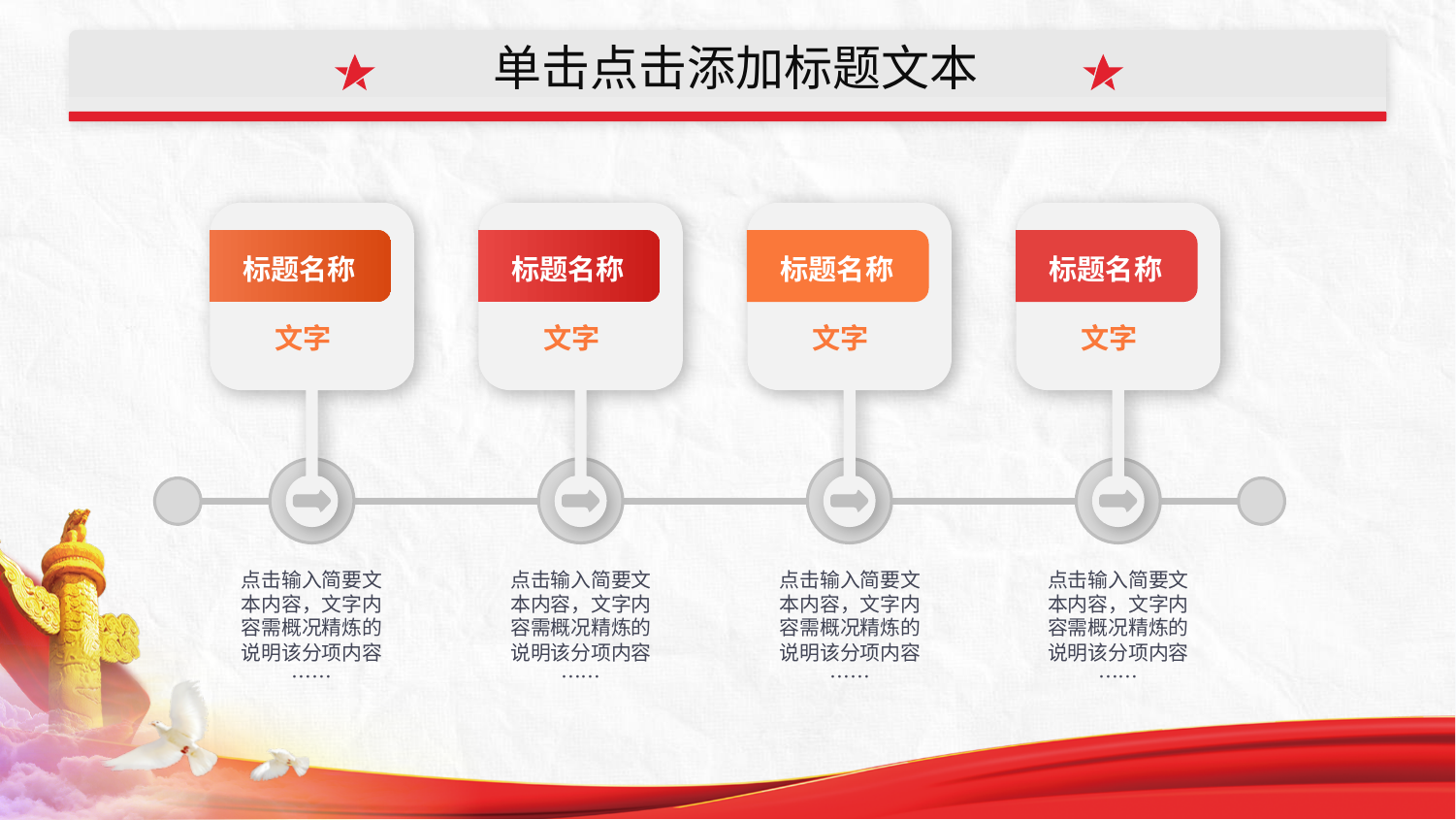

单击点击添加标题文本

标题名称
文字

标题名称
文字

标题名称
文字

标题名称
文字

点击输入简要文本内容，文字内容需概况精炼的说明该分项内容……
点击输入简要文本内容，文字内容需概况精炼的说明该分项内容……
点击输入简要文本内容，文字内容需概况精炼的说明该分项内容……
点击输入简要文本内容，文字内容需概况精炼的说明该分项内容……